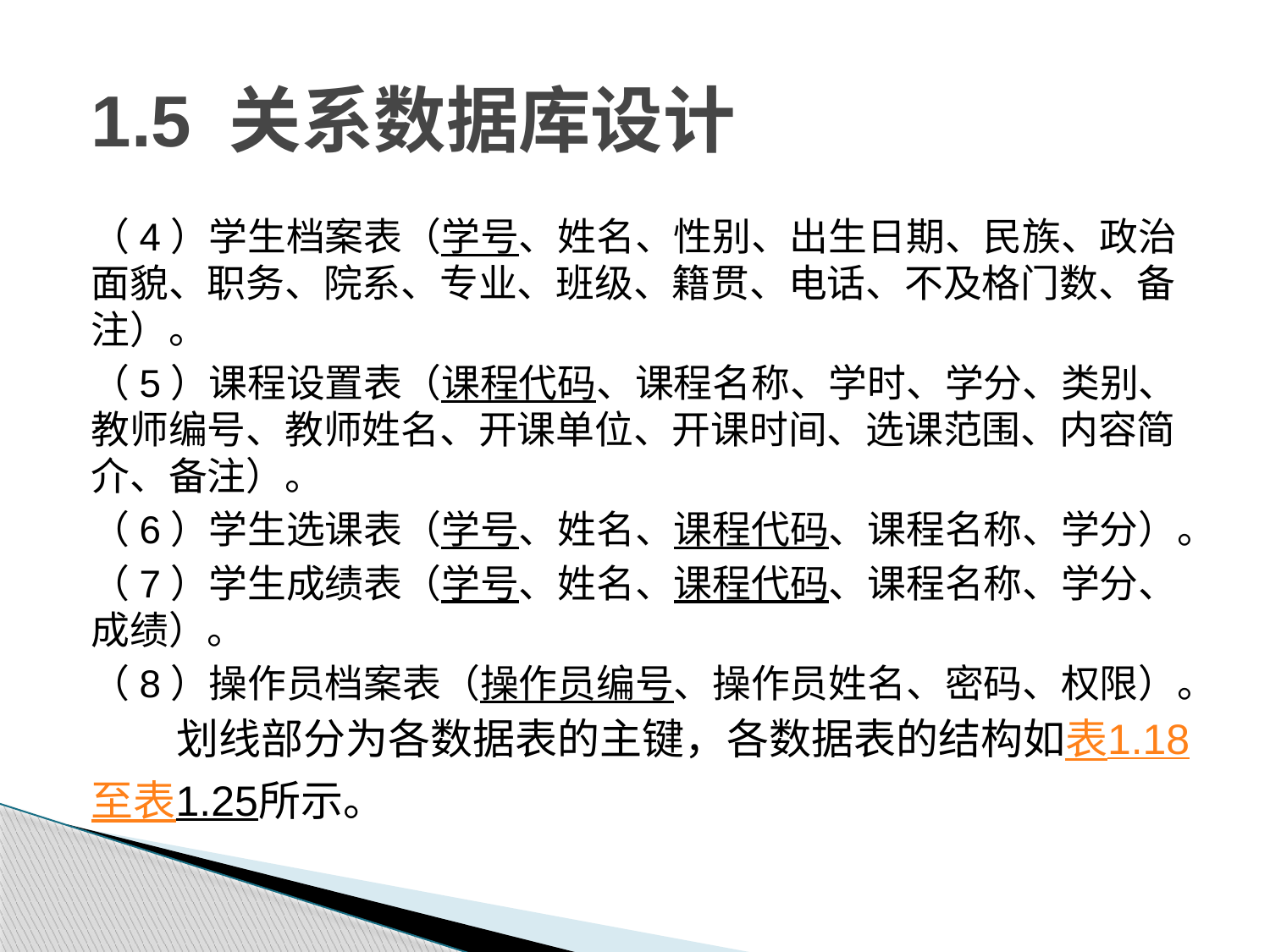

# 1.5 关系数据库设计
（4）学生档案表（学号、姓名、性别、出生日期、民族、政治面貌、职务、院系、专业、班级、籍贯、电话、不及格门数、备注）。
（5）课程设置表（课程代码、课程名称、学时、学分、类别、教师编号、教师姓名、开课单位、开课时间、选课范围、内容简介、备注）。
（6）学生选课表（学号、姓名、课程代码、课程名称、学分）。
（7）学生成绩表（学号、姓名、课程代码、课程名称、学分、成绩）。
（8）操作员档案表（操作员编号、操作员姓名、密码、权限）。
划线部分为各数据表的主键，各数据表的结构如表1.18至表1.25所示。